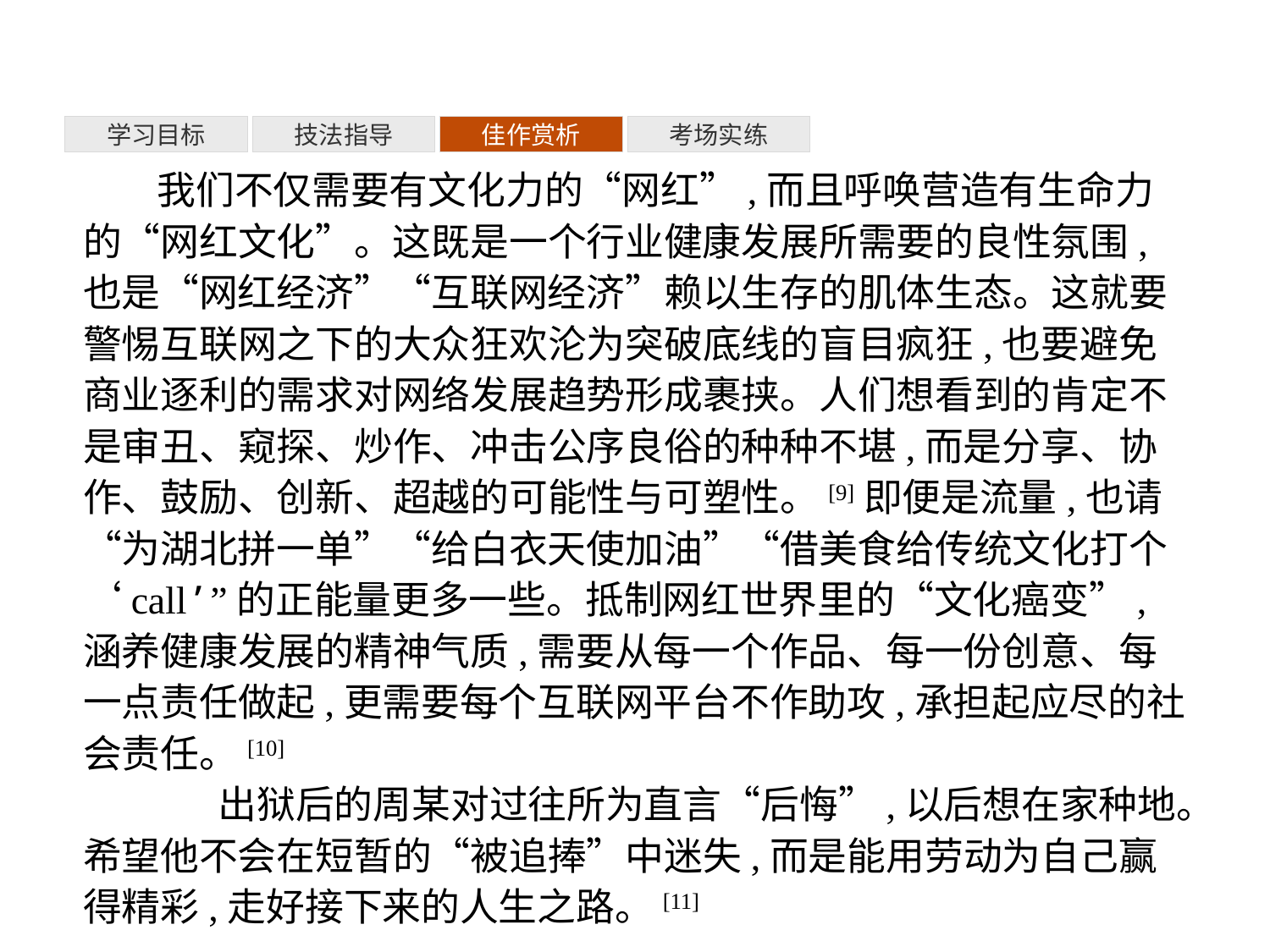

考场实练
学习目标
技法指导
佳作赏析
我们不仅需要有文化力的“网红”,而且呼唤营造有生命力的“网红文化”。这既是一个行业健康发展所需要的良性氛围,也是“网红经济”“互联网经济”赖以生存的肌体生态。这就要警惕互联网之下的大众狂欢沦为突破底线的盲目疯狂,也要避免商业逐利的需求对网络发展趋势形成裹挟。人们想看到的肯定不是审丑、窥探、炒作、冲击公序良俗的种种不堪,而是分享、协作、鼓励、创新、超越的可能性与可塑性。[9]即便是流量,也请“为湖北拼一单”“给白衣天使加油”“借美食给传统文化打个‘call’”的正能量更多一些。抵制网红世界里的“文化癌变”,涵养健康发展的精神气质,需要从每一个作品、每一份创意、每一点责任做起,更需要每个互联网平台不作助攻,承担起应尽的社会责任。[10]
      出狱后的周某对过往所为直言“后悔”,以后想在家种地。希望他不会在短暂的“被追捧”中迷失,而是能用劳动为自己赢得精彩,走好接下来的人生之路。[11]